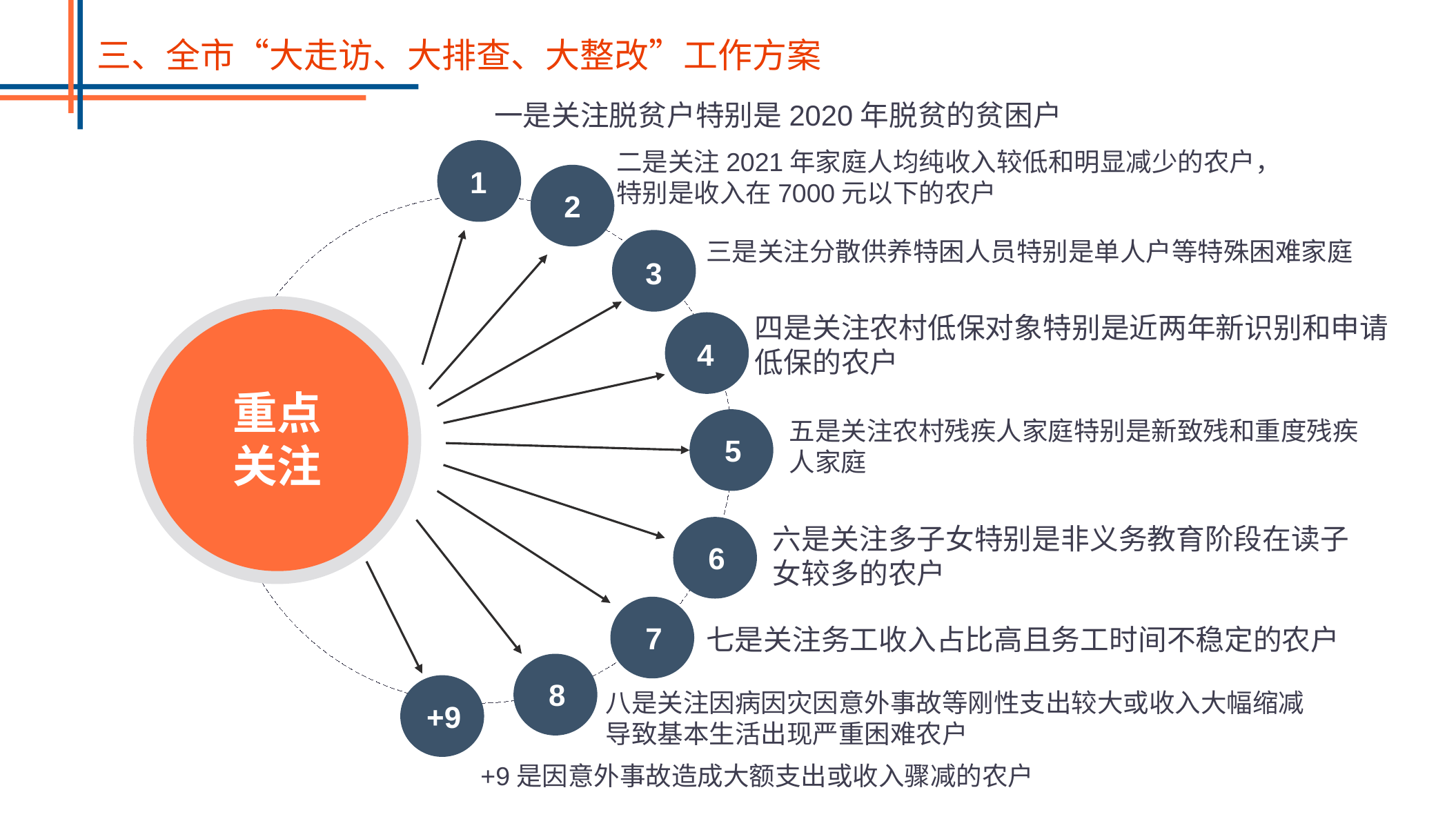

三、全市“大走访、大排查、大整改”工作方案

一是关注脱贫户特别是2020年脱贫的贫困户

二是关注2021年家庭人均纯收入较低和明显减少的农户，特别是收入在7000元以下的农户
1

2

三是关注分散供养特困人员特别是单人户等特殊困难家庭
3

四是关注农村低保对象特别是近两年新识别和申请低保的农户

4

重点关注

五是关注农村残疾人家庭特别是新致残和重度残疾人家庭
5

六是关注多子女特别是非义务教育阶段在读子女较多的农户

6

7
七是关注务工收入占比高且务工时间不稳定的农户

8

八是关注因病因灾因意外事故等刚性支出较大或收入大幅缩减导致基本生活出现严重困难农户
+9
+9是因意外事故造成大额支出或收入骤减的农户